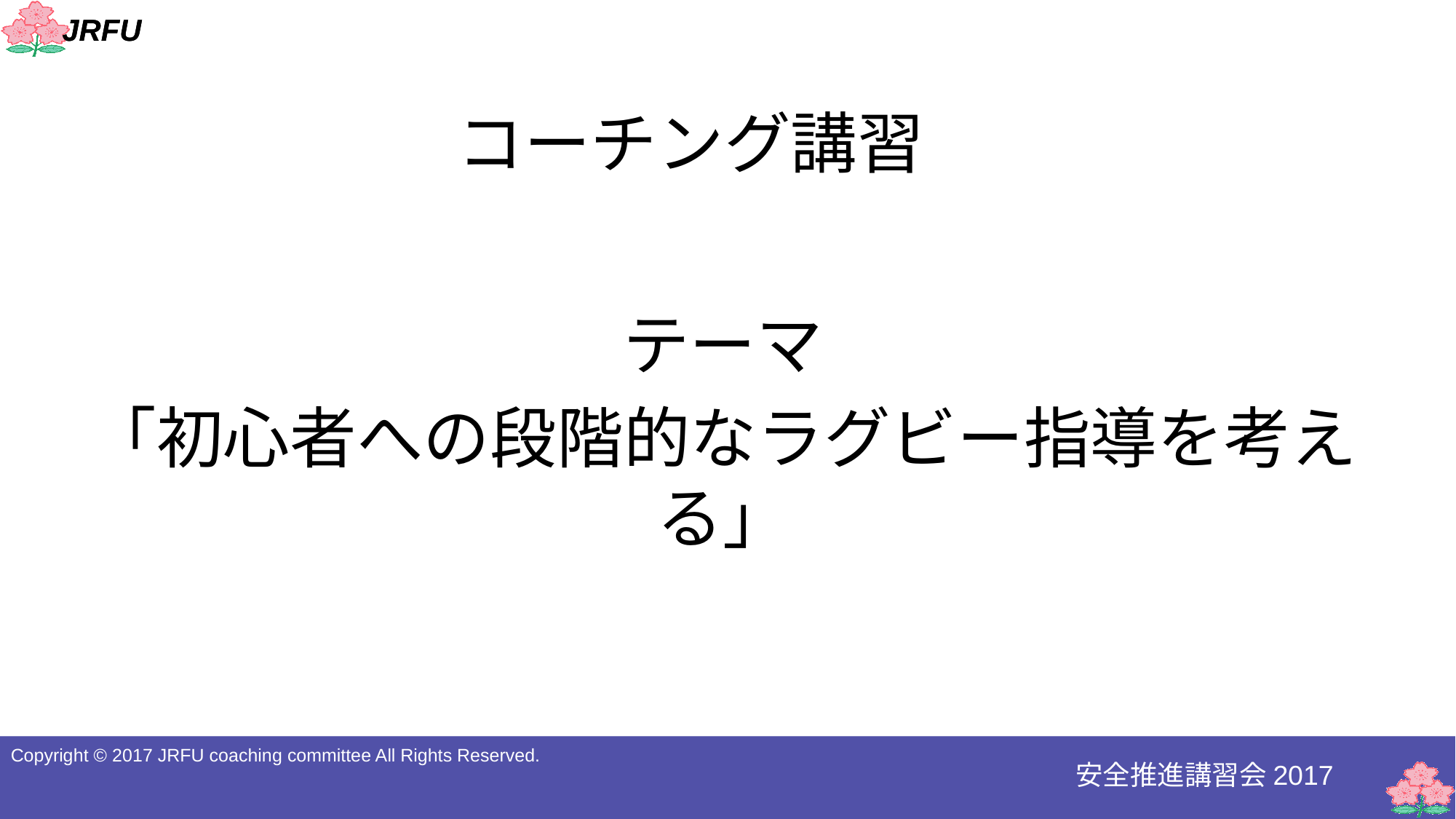

# コーチング講習
テーマ
「初心者への段階的なラグビー指導を考える」

Copyright © 2017 JRFU coaching committee All Rights Reserved.
安全推進講習会2017